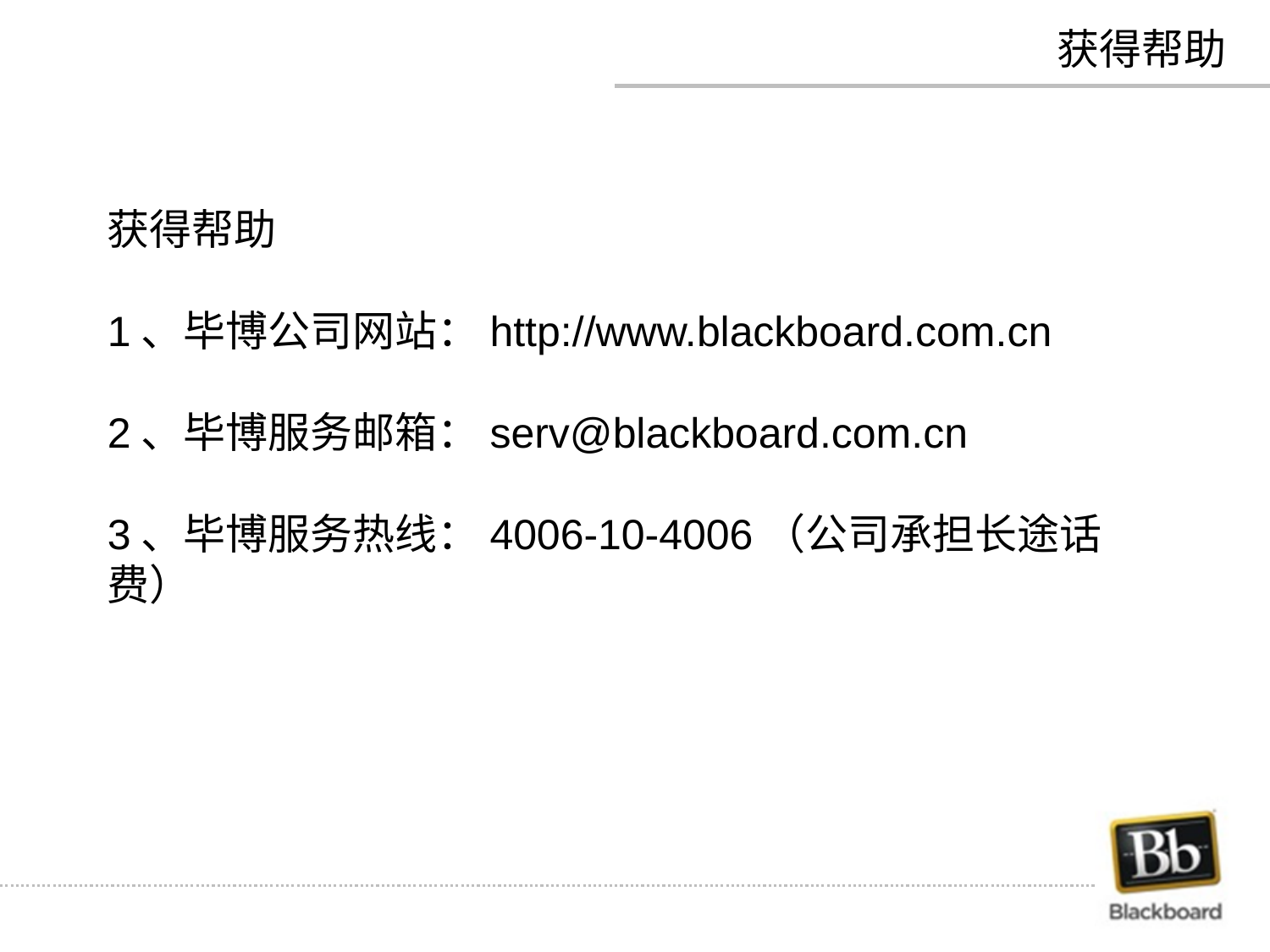

获得帮助
获得帮助

1、毕博公司网站：http://www.blackboard.com.cn

2、毕博服务邮箱：serv@blackboard.com.cn

3、毕博服务热线：4006-10-4006（公司承担长途话费）